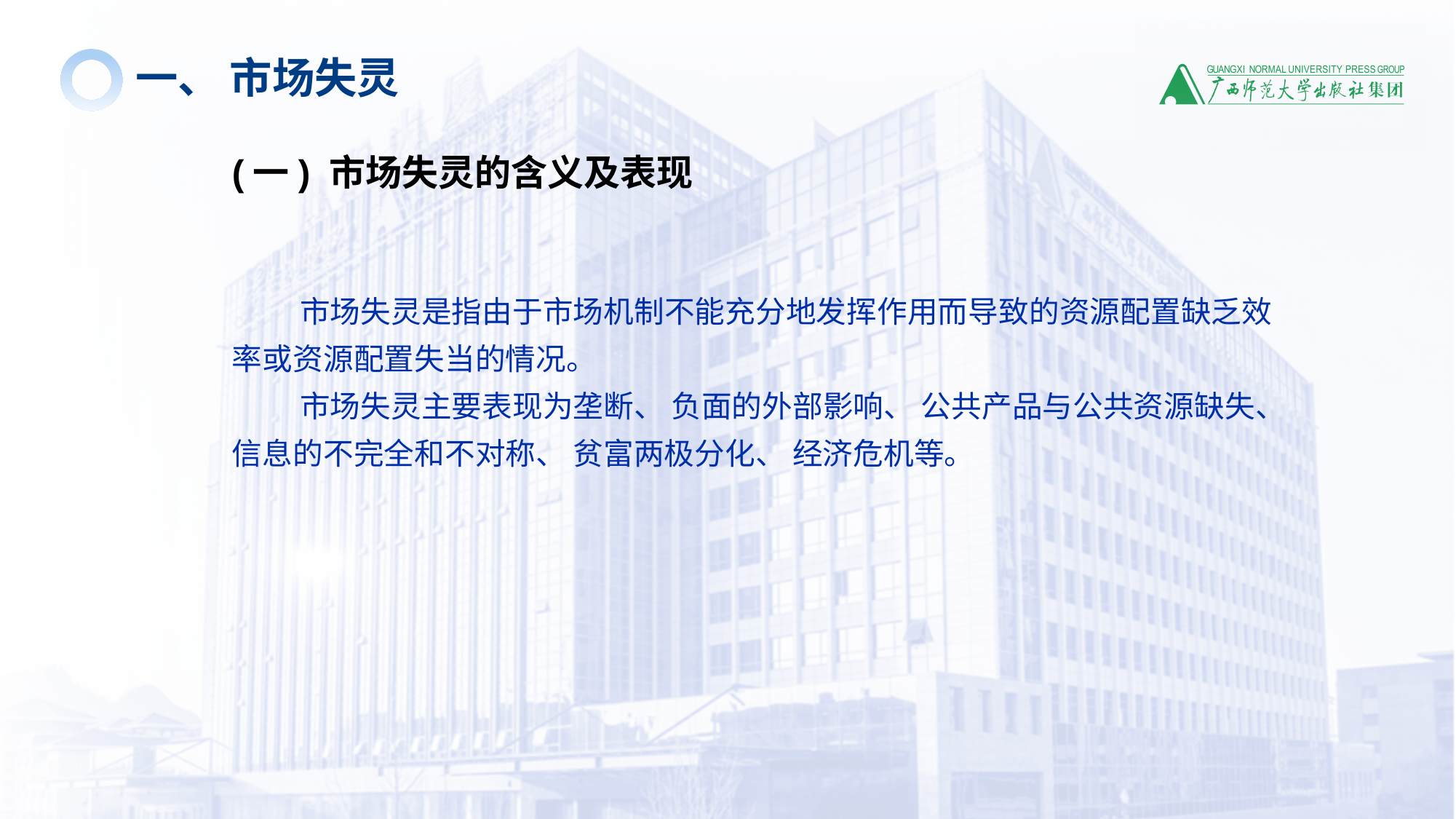

一、 市场失灵

(一) 市场失灵的含义及表现
         市场失灵是指由于市场机制不能充分地发挥作用而导致的资源配置缺乏效率或资源配置失当的情况。
         市场失灵主要表现为垄断、 负面的外部影响、 公共产品与公共资源缺失、 信息的不完全和不对称、 贫富两极分化、 经济危机等。